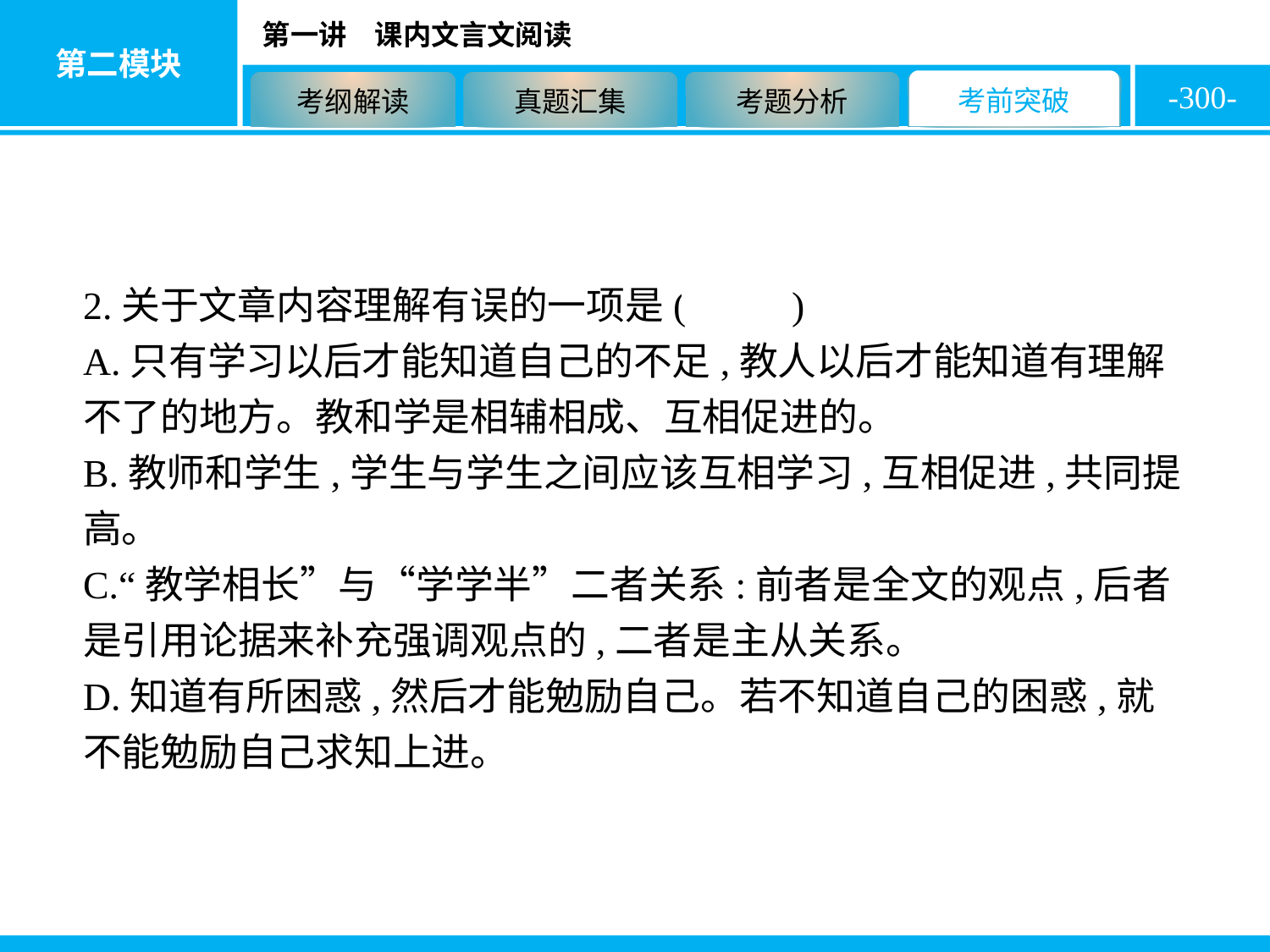

-300-
2.关于文章内容理解有误的一项是(    D    )
A.只有学习以后才能知道自己的不足,教人以后才能知道有理解不了的地方。教和学是相辅相成、互相促进的。
B.教师和学生,学生与学生之间应该互相学习,互相促进,共同提高。
C.“教学相长”与“学学半”二者关系:前者是全文的观点,后者是引用论据来补充强调观点的,二者是主从关系。
D.知道有所困惑,然后才能勉励自己。若不知道自己的困惑,就不能勉励自己求知上进。